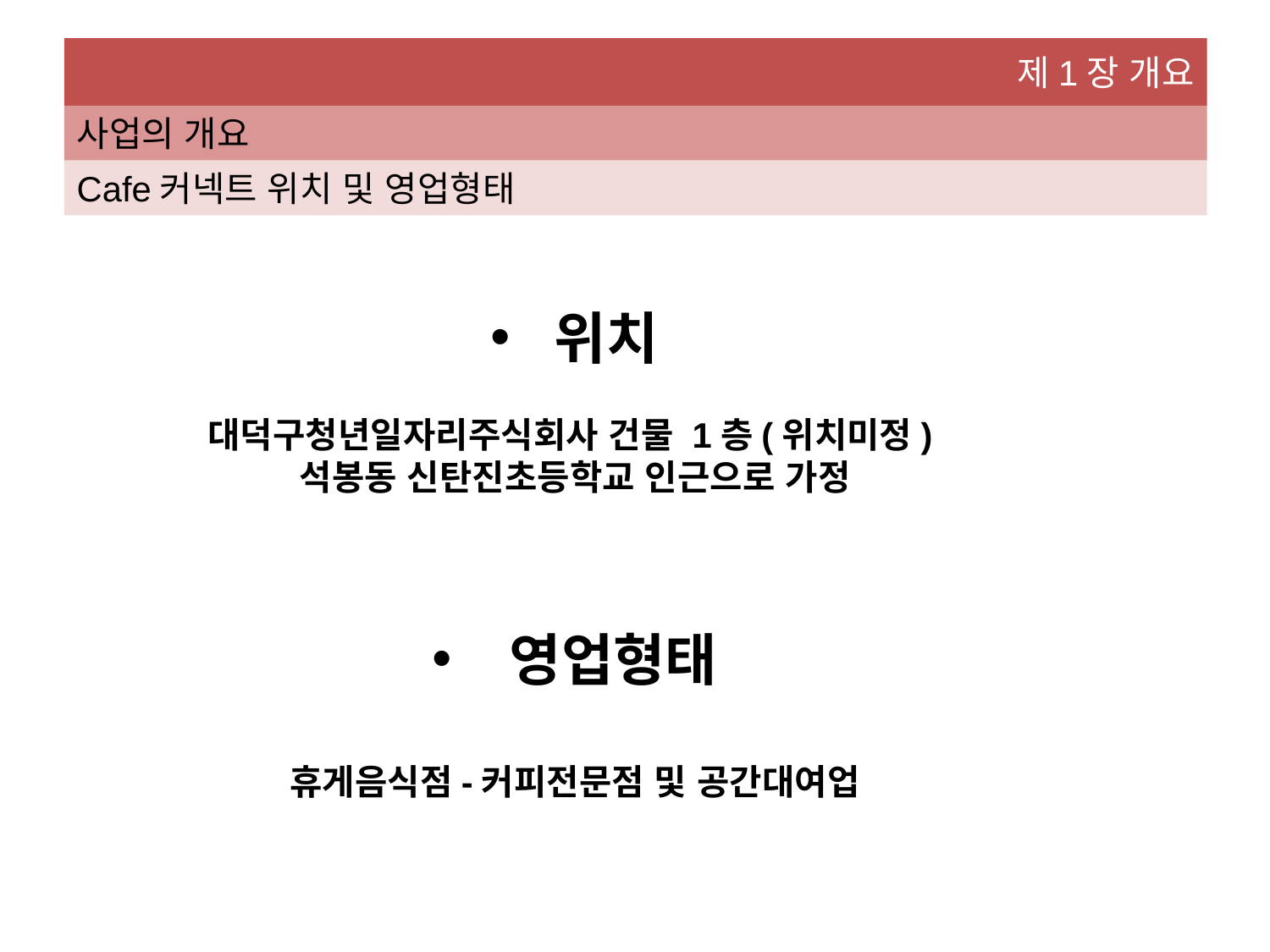

제1장 개요
사업의 개요
Cafe커넥트 위치 및 영업형태

위치

대덕구청년일자리주식회사 건물 1층(위치미정)
석봉동 신탄진초등학교 인근으로 가정

 영업형태

휴게음식점-커피전문점 및 공간대여업